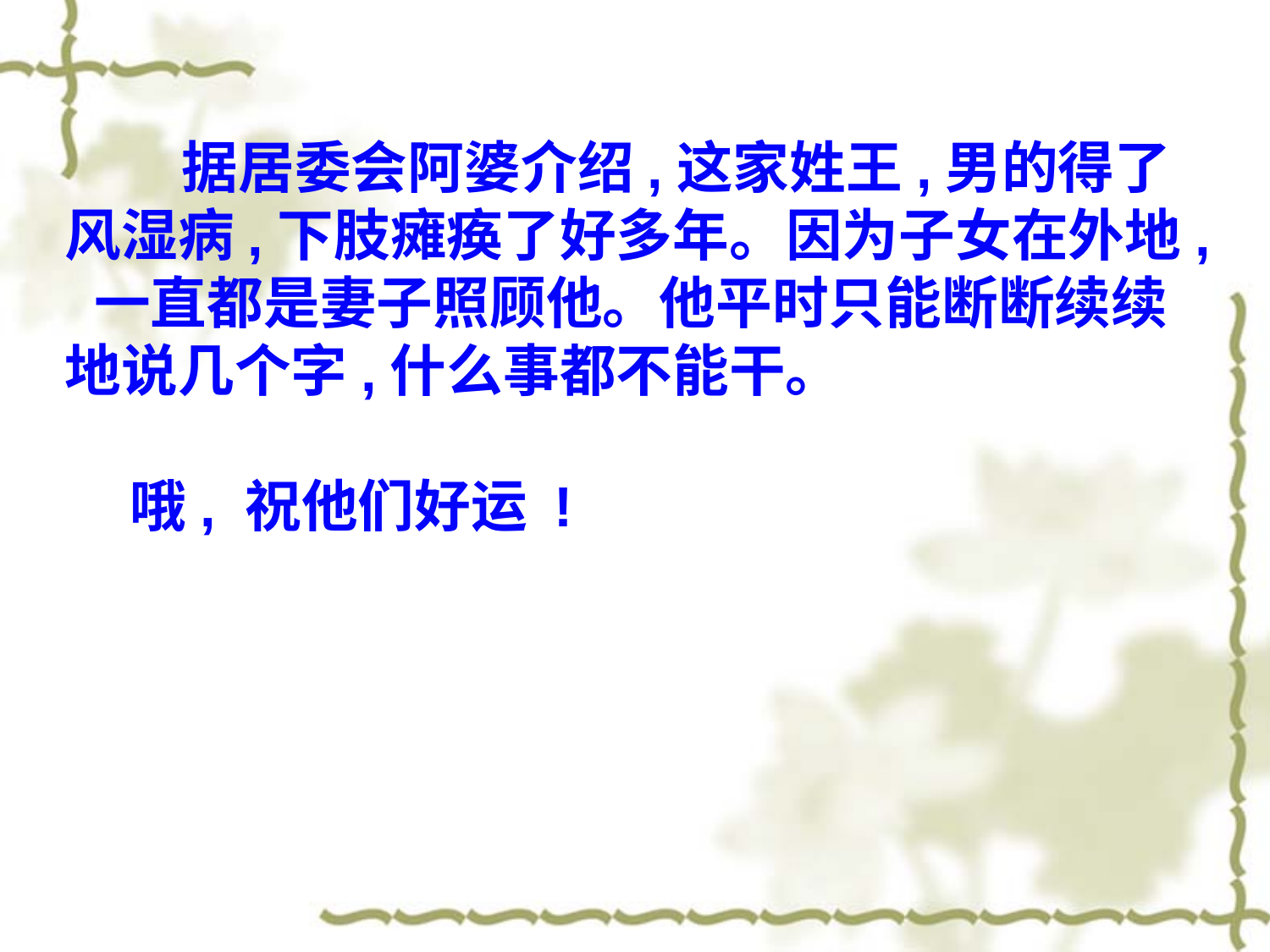

据居委会阿婆介绍,这家姓王,男的得了风湿病,下肢瘫痪了好多年。因为子女在外地, 一直都是妻子照顾他。他平时只能断断续续地说几个字,什么事都不能干。

    哦, 祝他们好运 !

116